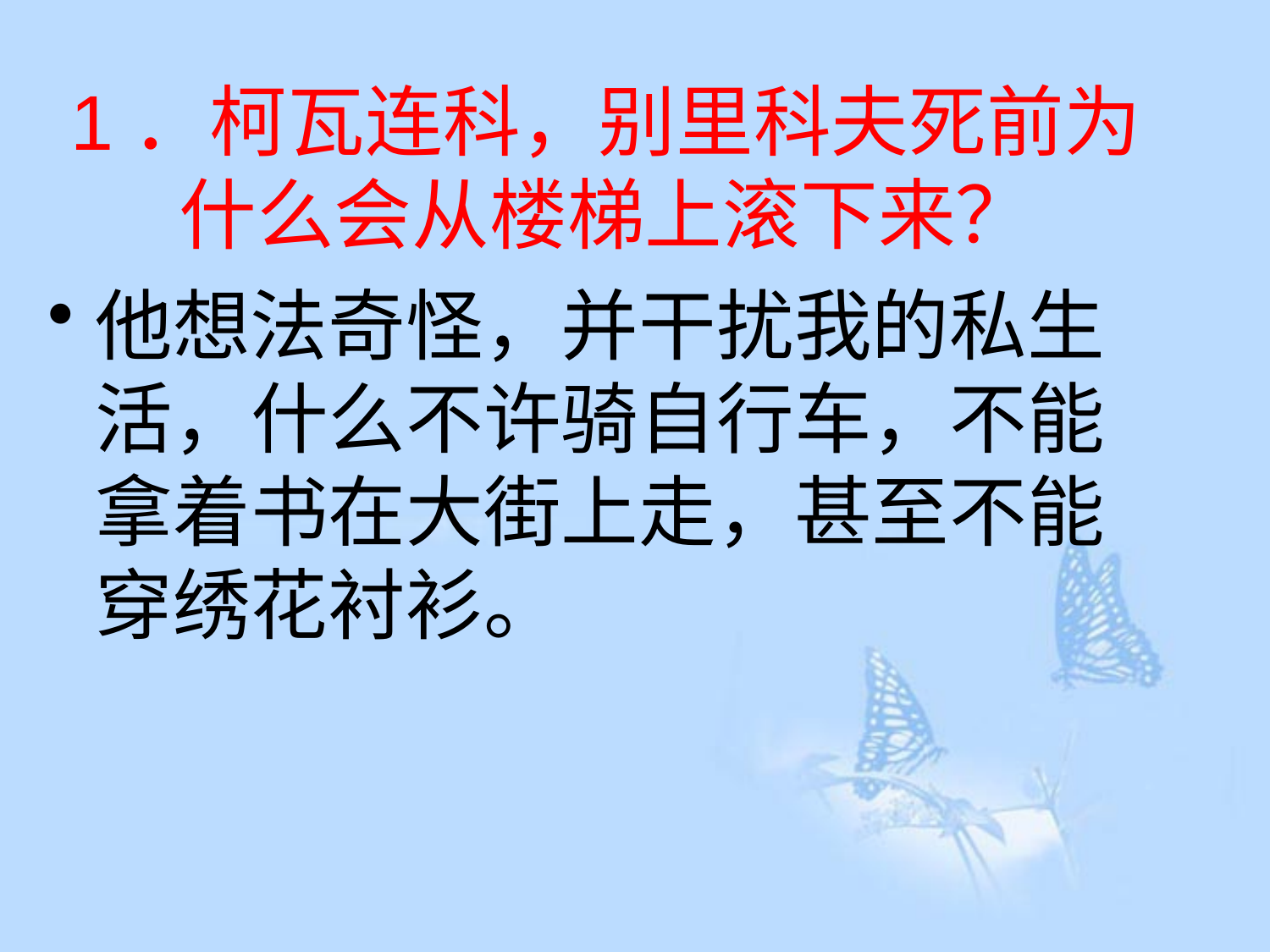

# 1．柯瓦连科，别里科夫死前为什么会从楼梯上滚下来？
他想法奇怪，并干扰我的私生活，什么不许骑自行车，不能拿着书在大街上走，甚至不能穿绣花衬衫。